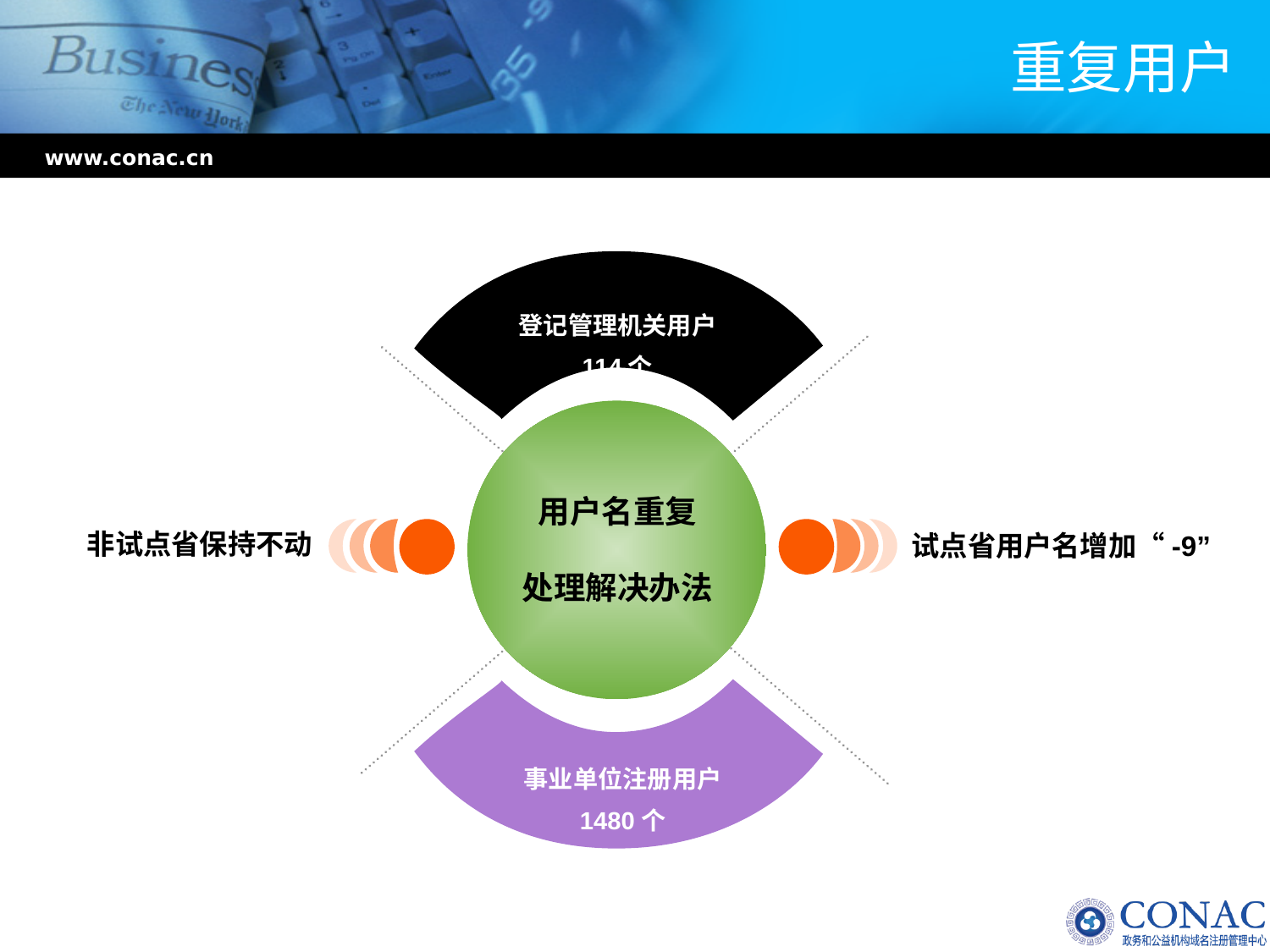

# 重复用户

www.conac.cn

登记管理机关用户
114个

用户名重复

处理解决办法

非试点省保持不动
试点省用户名增加“-9”

事业单位注册用户
1480个